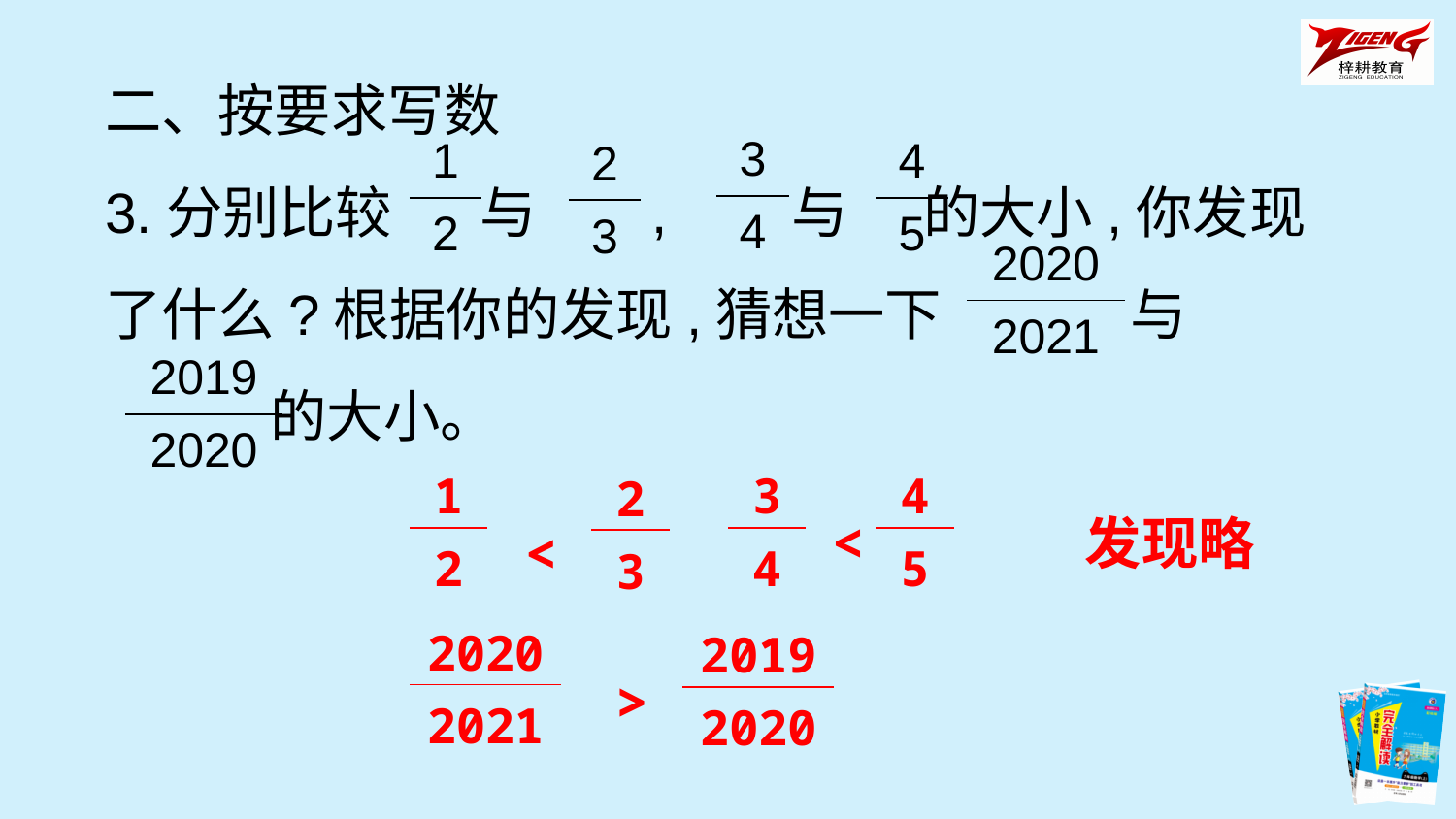

二、按要求写数
3.分别比较       与        ,       与      的大小,你发现了什么?根据你的发现,猜想一下               与
            的大小。
| 3 |
| --- |
| 4 |
| 1 |
| --- |
| 2 |
| 4 |
| --- |
| 5 |
| 2 |
| --- |
| 3 |
| 2020 |
| --- |
| 2021 |
| 2019 |
| --- |
| 2020 |
| 1 |
| --- |
| 2 |
| 3 |
| --- |
| 4 |
| 4 |
| --- |
| 5 |
| 2 |
| --- |
| 3 |
<
发现略
<
| 2020 |
| --- |
| 2021 |
| 2019 |
| --- |
| 2020 |
>